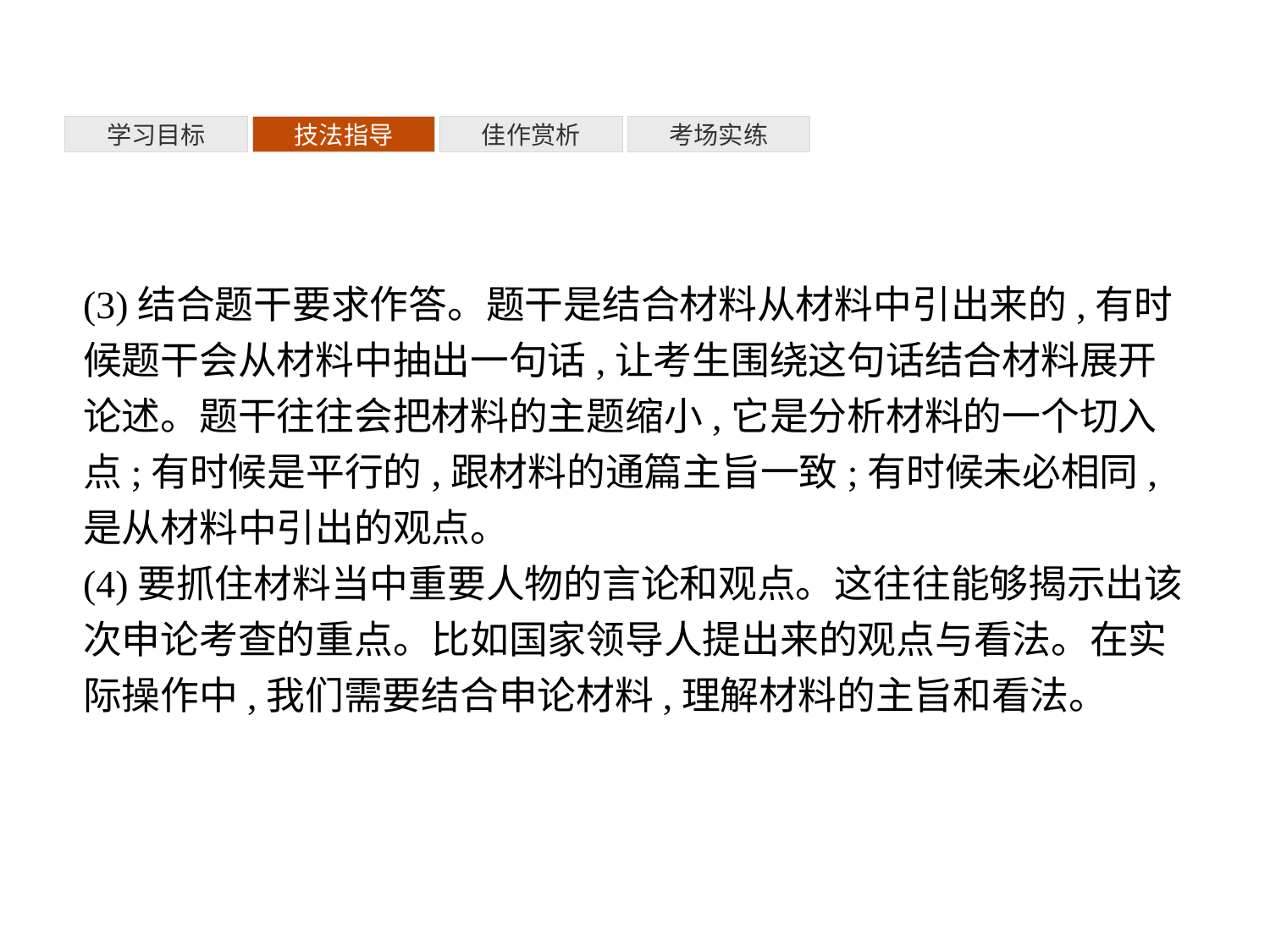

考场实练
学习目标
技法指导
佳作赏析
(3)结合题干要求作答。题干是结合材料从材料中引出来的,有时候题干会从材料中抽出一句话,让考生围绕这句话结合材料展开论述。题干往往会把材料的主题缩小,它是分析材料的一个切入点;有时候是平行的,跟材料的通篇主旨一致;有时候未必相同,是从材料中引出的观点。
(4)要抓住材料当中重要人物的言论和观点。这往往能够揭示出该次申论考查的重点。比如国家领导人提出来的观点与看法。在实际操作中,我们需要结合申论材料,理解材料的主旨和看法。